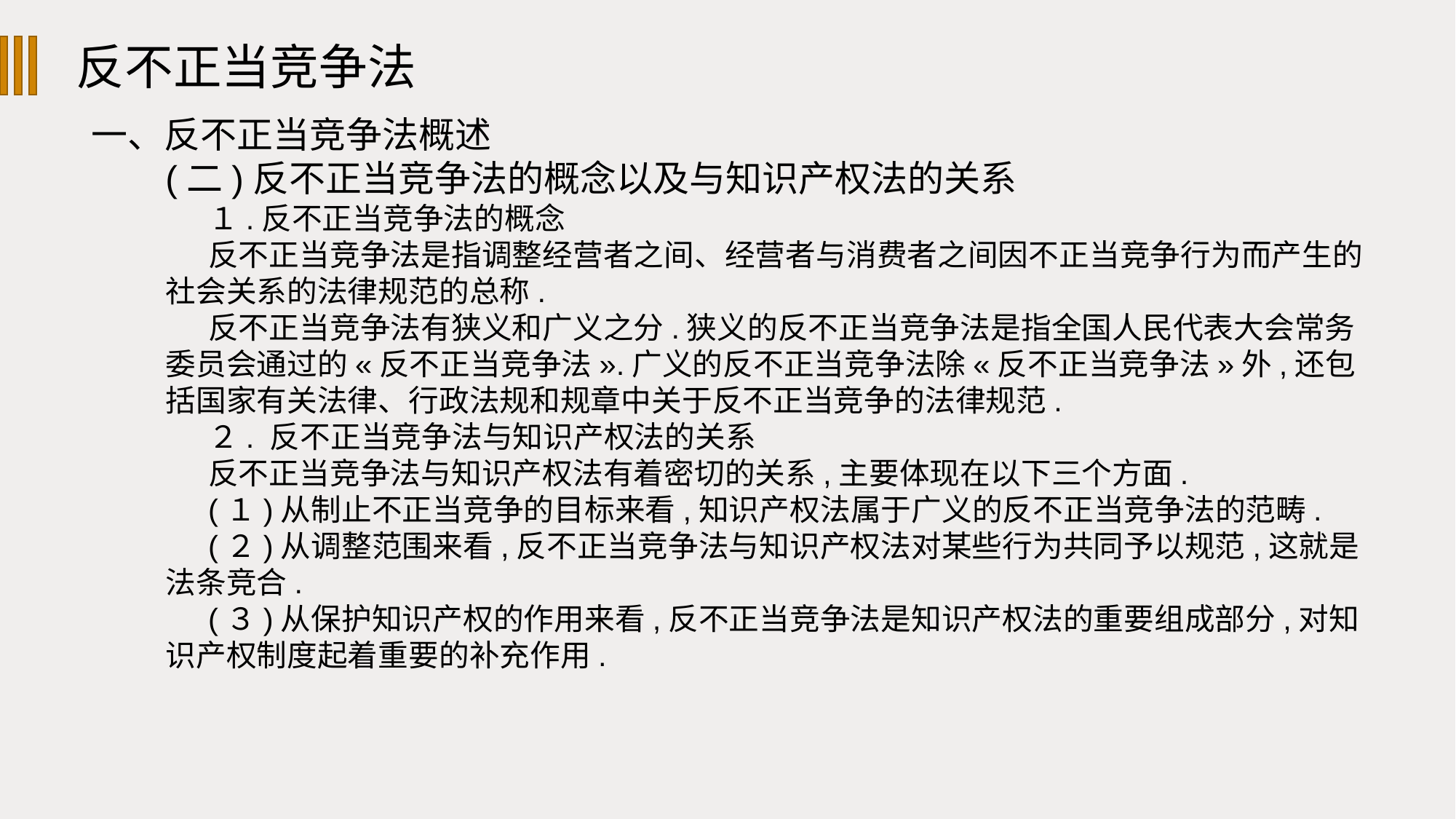

反不正当竞争法

一、反不正当竞争法概述
(二)反不正当竞争法的概念以及与知识产权法的关系
１.反不正当竞争法的概念
反不正当竞争法是指调整经营者之间、经营者与消费者之间因不正当竞争行为而产生的社会关系的法律规范的总称.
反不正当竞争法有狭义和广义之分.狭义的反不正当竞争法是指全国人民代表大会常务委员会通过的«反不正当竞争法».广义的反不正当竞争法除«反不正当竞争法»外,还包括国家有关法律、行政法规和规章中关于反不正当竞争的法律规范.
２. 反不正当竞争法与知识产权法的关系
反不正当竞争法与知识产权法有着密切的关系,主要体现在以下三个方面.
(１)从制止不正当竞争的目标来看,知识产权法属于广义的反不正当竞争法的范畴.
(２)从调整范围来看,反不正当竞争法与知识产权法对某些行为共同予以规范,这就是法条竞合.
(３)从保护知识产权的作用来看,反不正当竞争法是知识产权法的重要组成部分,对知识产权制度起着重要的补充作用.